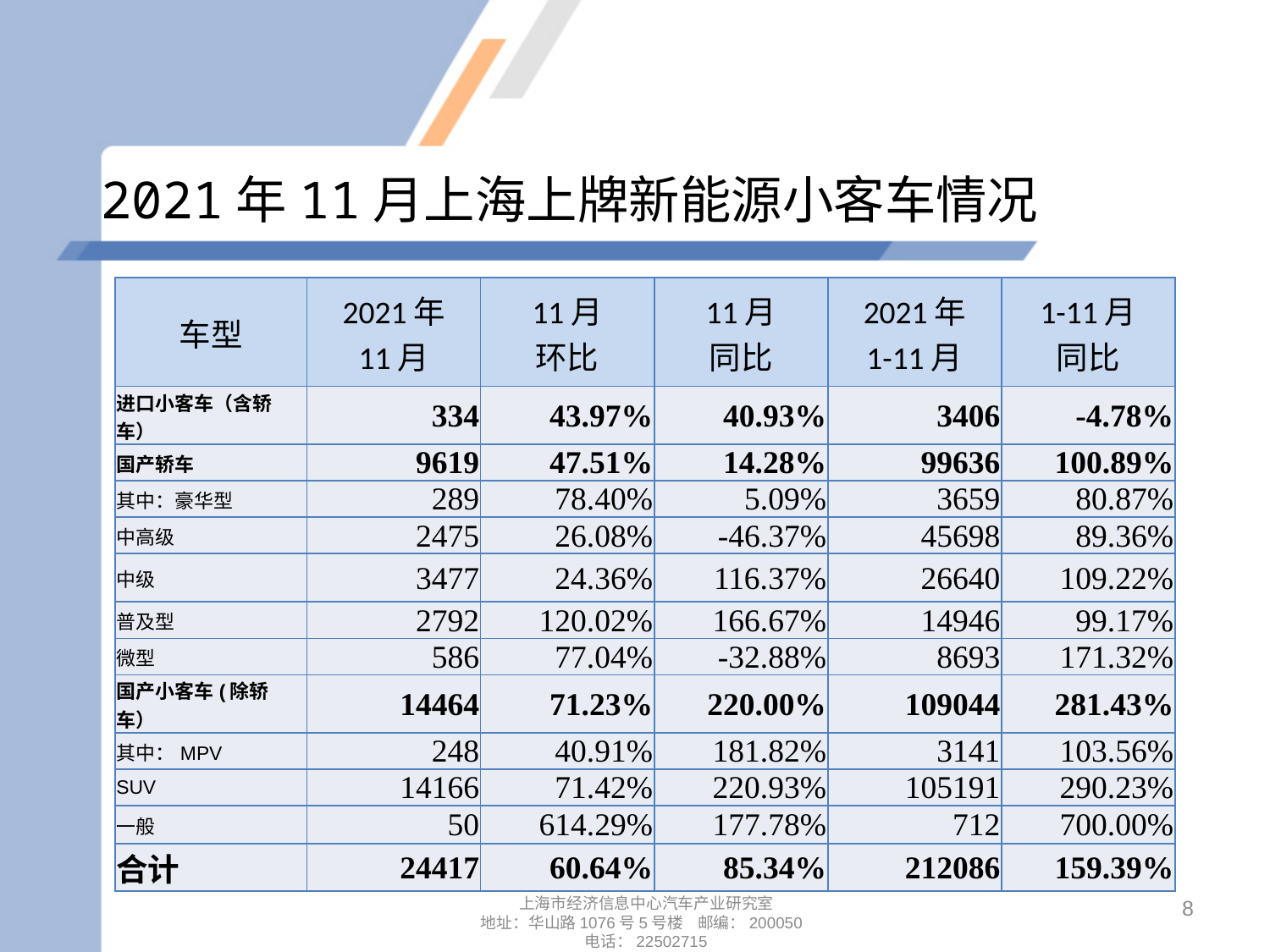

# 2021年11月上海上牌新能源小客车情况
| 车型 | 2021年 11月 | 11月 环比 | 11月 同比 | 2021年 1-11月 | 1-11月 同比 |
| --- | --- | --- | --- | --- | --- |
| 进口小客车（含轿车） | 334 | 43.97% | 40.93% | 3406 | -4.78% |
| 国产轿车 | 9619 | 47.51% | 14.28% | 99636 | 100.89% |
| 其中：豪华型 | 289 | 78.40% | 5.09% | 3659 | 80.87% |
| 中高级 | 2475 | 26.08% | -46.37% | 45698 | 89.36% |
| 中级 | 3477 | 24.36% | 116.37% | 26640 | 109.22% |
| 普及型 | 2792 | 120.02% | 166.67% | 14946 | 99.17% |
| 微型 | 586 | 77.04% | -32.88% | 8693 | 171.32% |
| 国产小客车(除轿车） | 14464 | 71.23% | 220.00% | 109044 | 281.43% |
| 其中：MPV | 248 | 40.91% | 181.82% | 3141 | 103.56% |
| SUV | 14166 | 71.42% | 220.93% | 105191 | 290.23% |
| 一般 | 50 | 614.29% | 177.78% | 712 | 700.00% |
| 合计 | 24417 | 60.64% | 85.34% | 212086 | 159.39% |

8
上海市经济信息中心汽车产业研究室
地址：华山路1076号5号楼    邮编：200050
电话：22502715